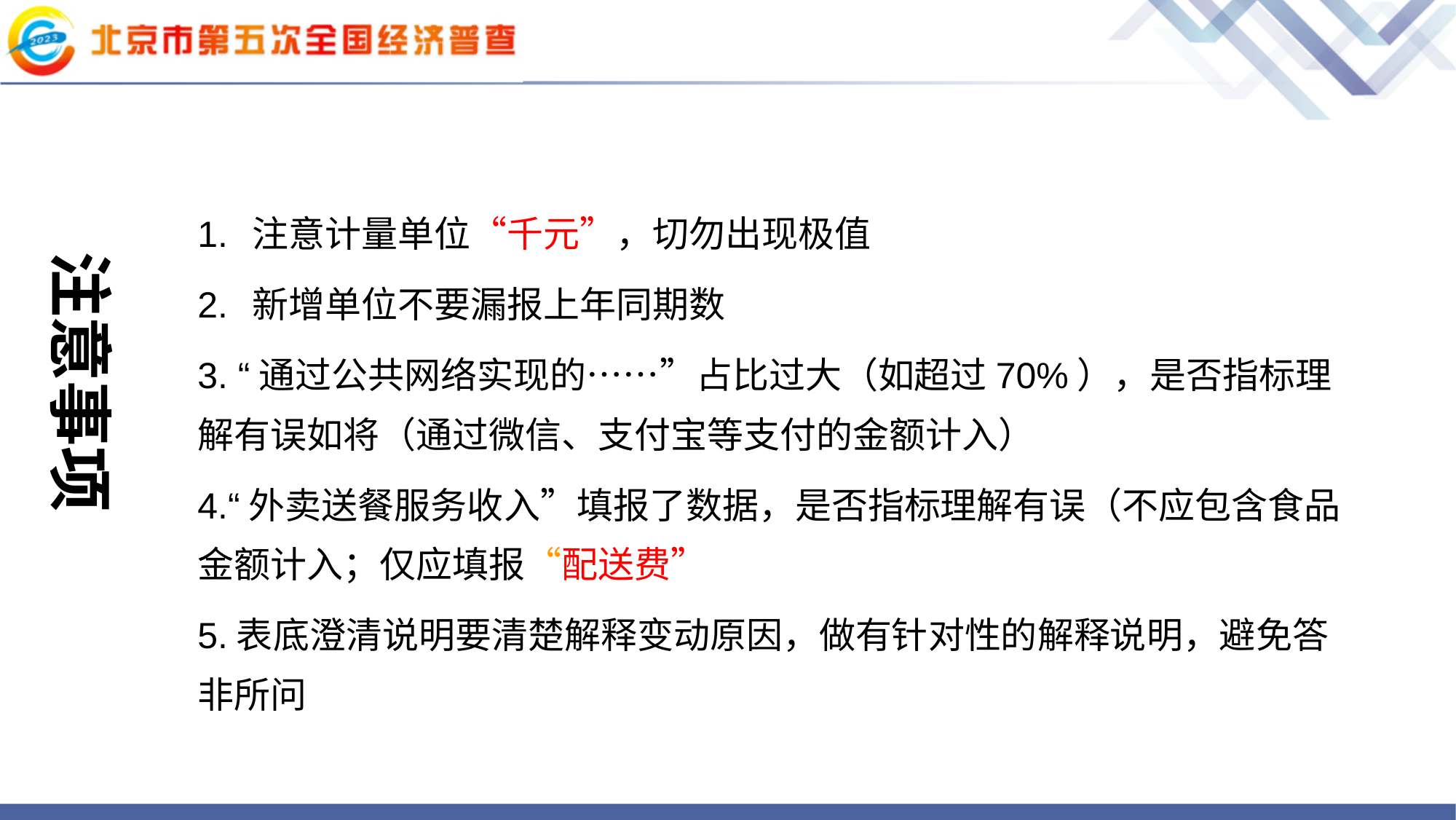

注意计量单位“千元”，切勿出现极值
新增单位不要漏报上年同期数
3. “通过公共网络实现的……”占比过大（如超过70%），是否指标理解有误如将（通过微信、支付宝等支付的金额计入）
4.“外卖送餐服务收入”填报了数据，是否指标理解有误（不应包含食品金额计入；仅应填报“配送费”
5.表底澄清说明要清楚解释变动原因，做有针对性的解释说明，避免答非所问
注意事项